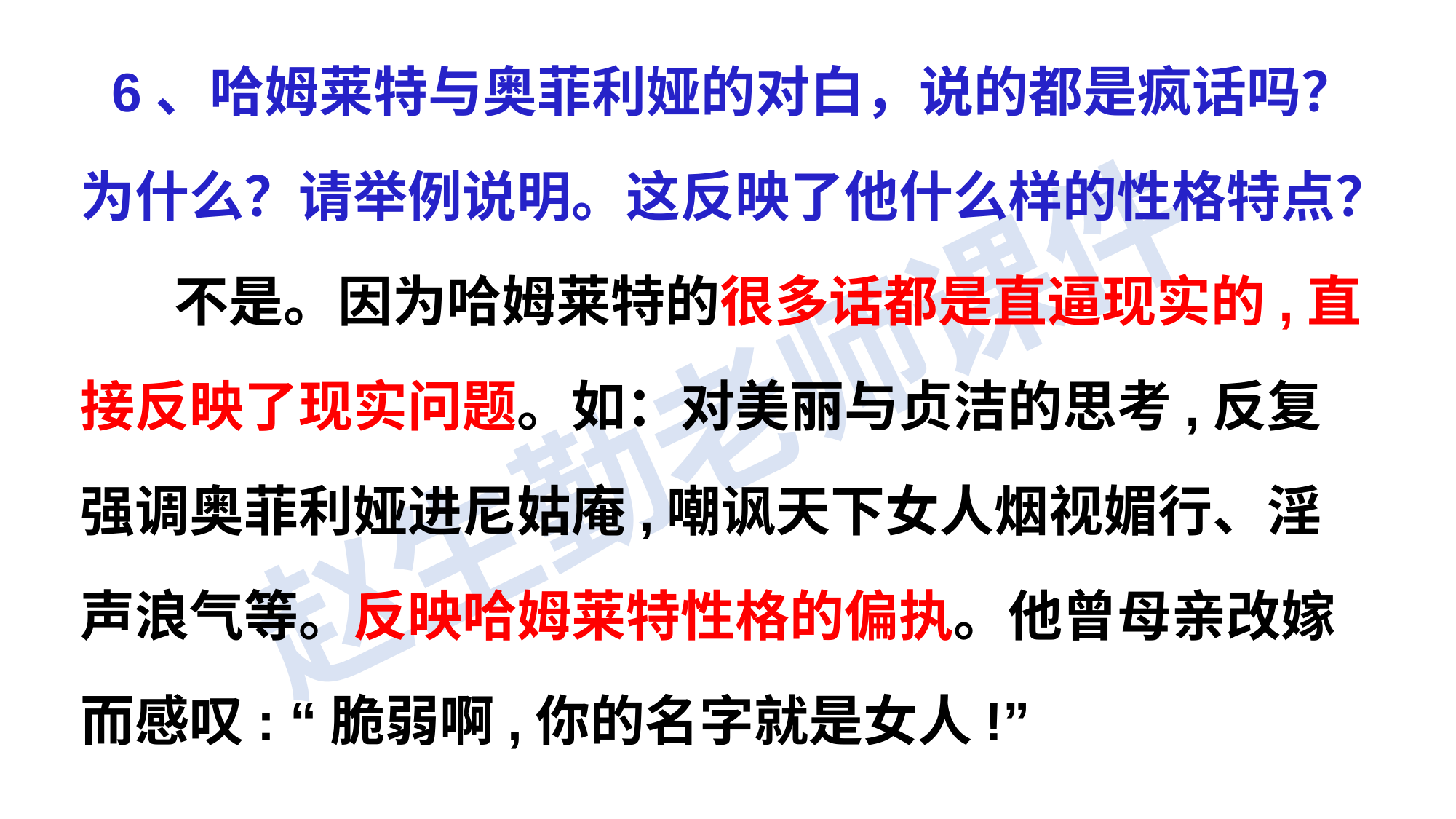

6、哈姆莱特与奥菲利娅的对白，说的都是疯话吗？为什么？请举例说明。这反映了他什么样的性格特点？
    不是。因为哈姆莱特的很多话都是直逼现实的,直接反映了现实问题。如：对美丽与贞洁的思考,反复强调奥菲利娅进尼姑庵,嘲讽天下女人烟视媚行、淫声浪气等。反映哈姆莱特性格的偏执。他曾母亲改嫁而感叹: “脆弱啊,你的名字就是女人!”